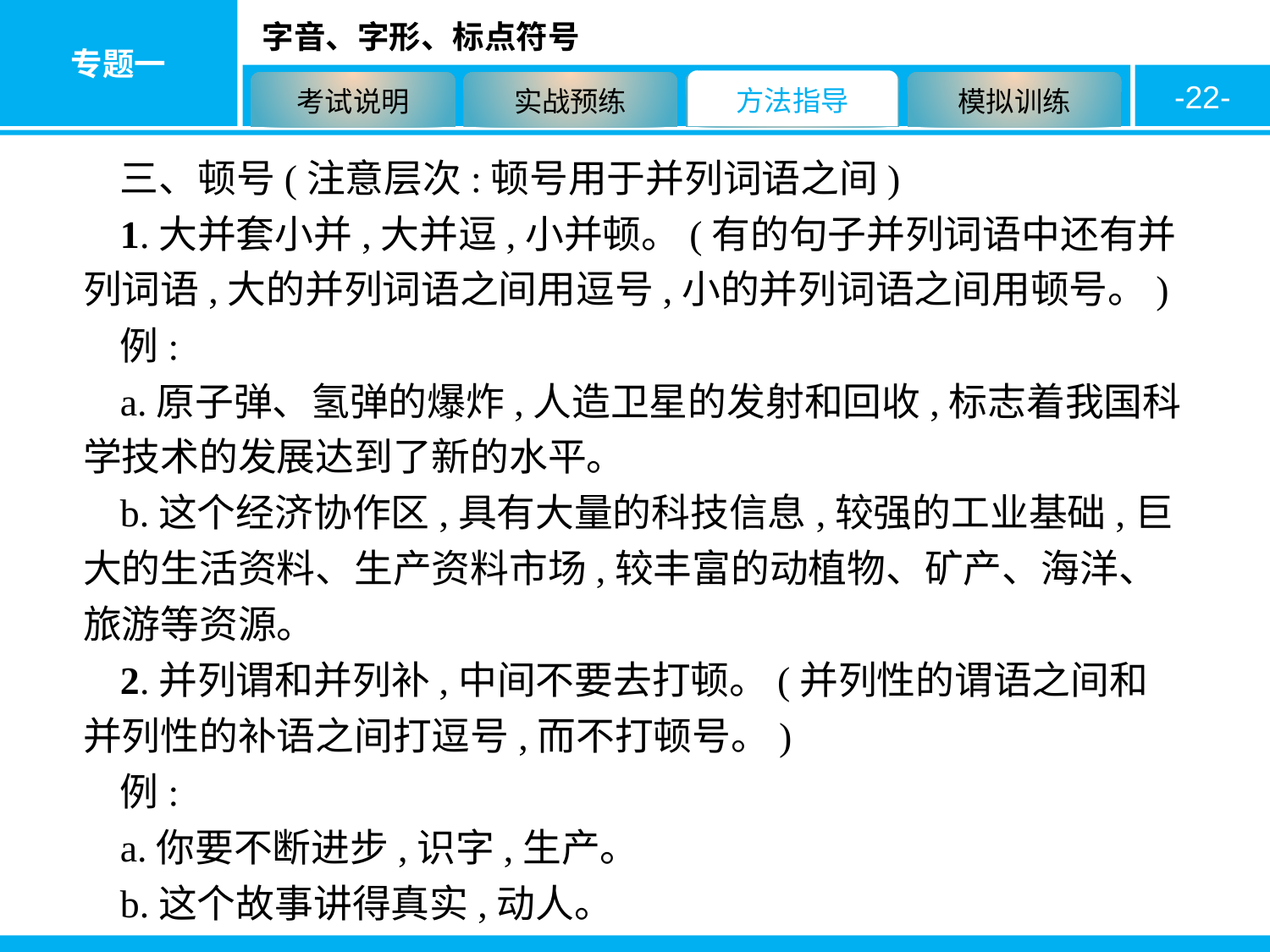

-22-
三、顿号(注意层次:顿号用于并列词语之间)
1.大并套小并,大并逗,小并顿。(有的句子并列词语中还有并列词语,大的并列词语之间用逗号,小的并列词语之间用顿号。)
例:
a.原子弹、氢弹的爆炸,人造卫星的发射和回收,标志着我国科学技术的发展达到了新的水平。
b.这个经济协作区,具有大量的科技信息,较强的工业基础,巨大的生活资料、生产资料市场,较丰富的动植物、矿产、海洋、旅游等资源。
2.并列谓和并列补,中间不要去打顿。(并列性的谓语之间和并列性的补语之间打逗号,而不打顿号。)
例:
a.你要不断进步,识字,生产。
b.这个故事讲得真实,动人。